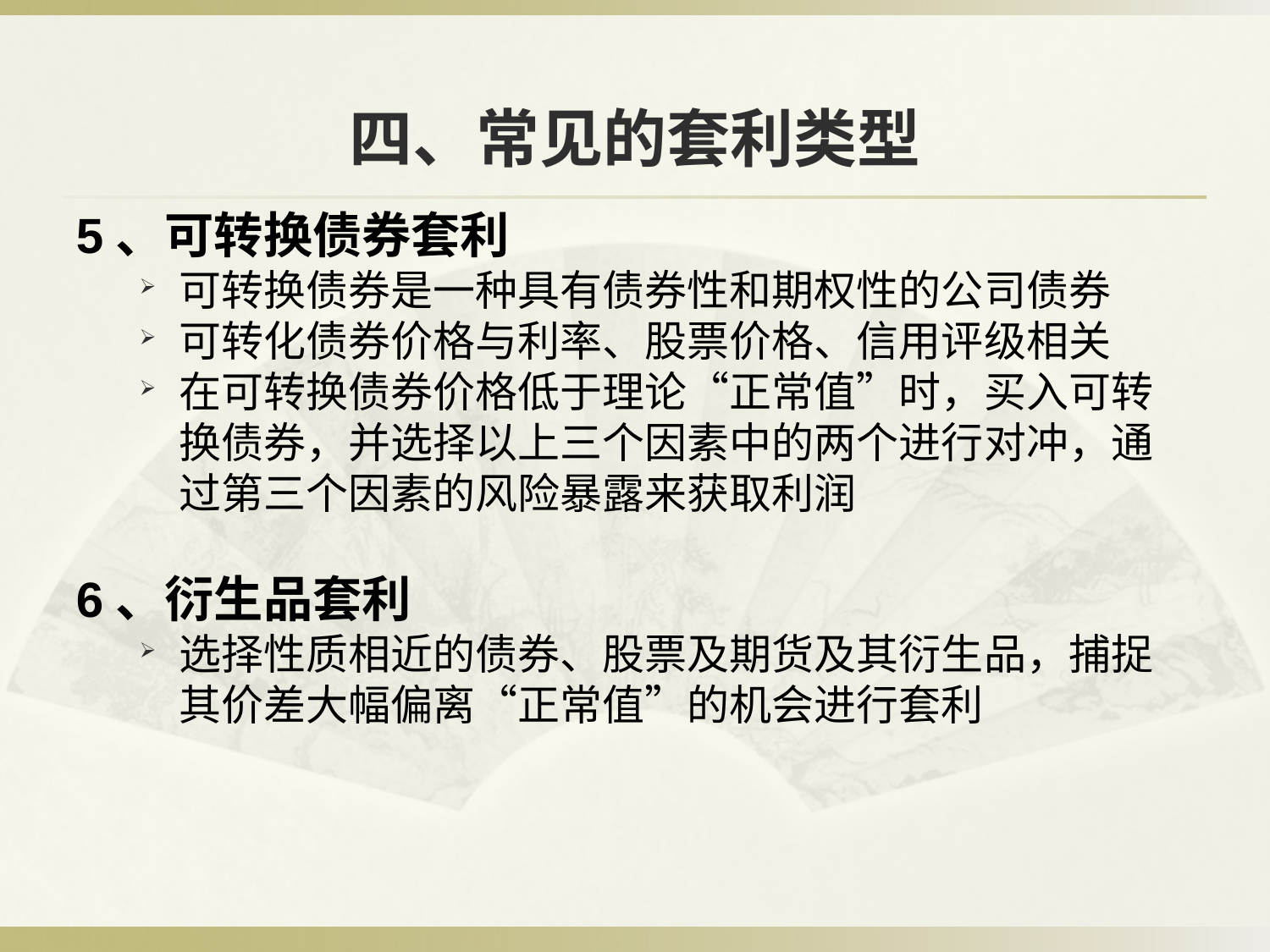

# 四、常见的套利类型
5、可转换债券套利
可转换债券是一种具有债券性和期权性的公司债券
可转化债券价格与利率、股票价格、信用评级相关
在可转换债券价格低于理论“正常值”时，买入可转换债券，并选择以上三个因素中的两个进行对冲，通过第三个因素的风险暴露来获取利润

6、衍生品套利
选择性质相近的债券、股票及期货及其衍生品，捕捉其价差大幅偏离“正常值”的机会进行套利